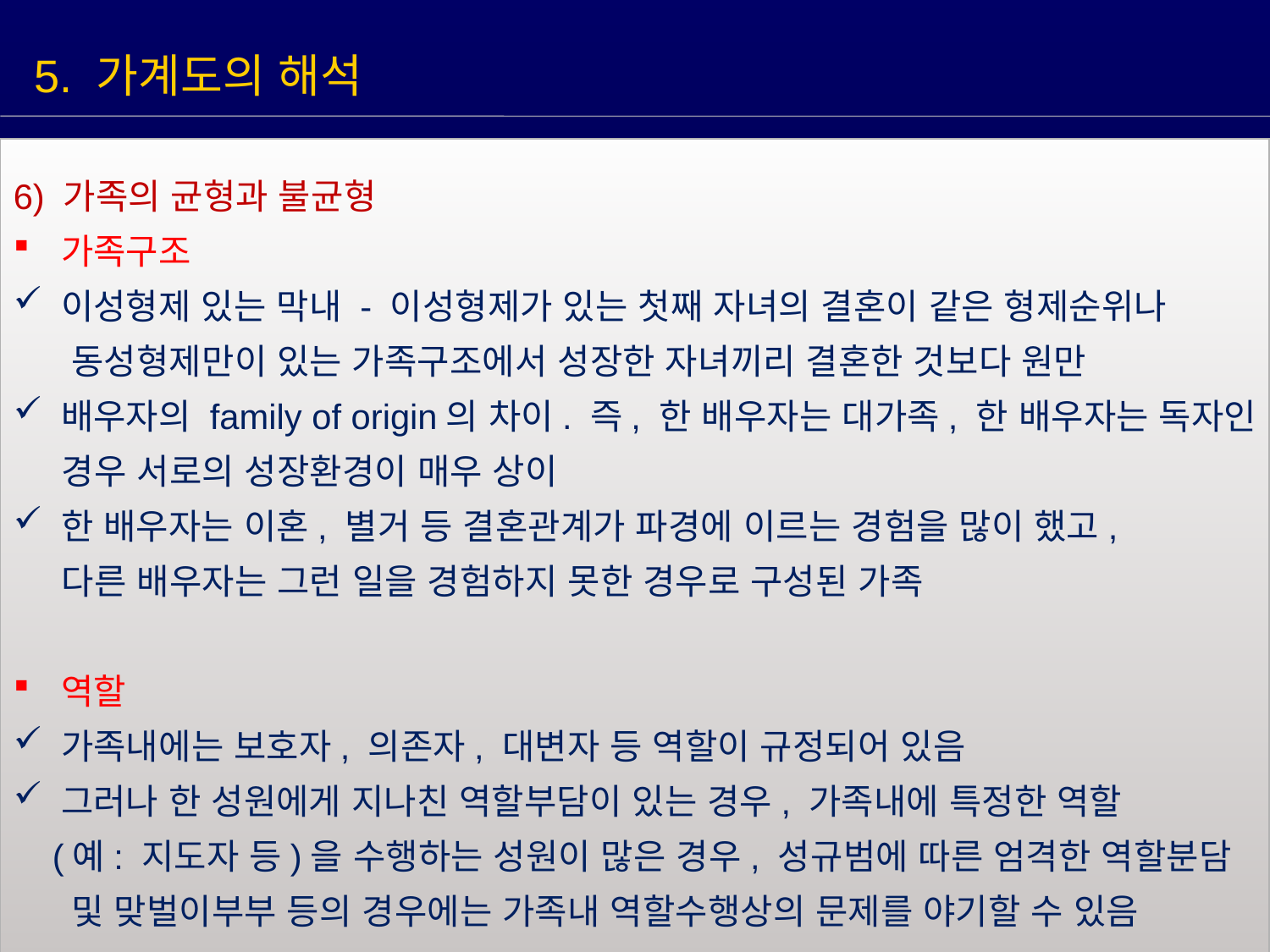

5. 가계도의 해석

6) 가족의 균형과 불균형
가족구조
이성형제 있는 막내 - 이성형제가 있는 첫째 자녀의 결혼이 같은 형제순위나
     동성형제만이 있는 가족구조에서 성장한 자녀끼리 결혼한 것보다 원만
배우자의 family of origin의 차이. 즉, 한 배우자는 대가족, 한 배우자는 독자인
    경우 서로의 성장환경이 매우 상이
한 배우자는 이혼, 별거 등 결혼관계가 파경에 이르는 경험을 많이 했고,
    다른 배우자는 그런 일을 경험하지 못한 경우로 구성된 가족

역할
가족내에는 보호자, 의존자, 대변자 등 역할이 규정되어 있음
그러나 한 성원에게 지나친 역할부담이 있는 경우, 가족내에 특정한 역할
    (예: 지도자 등)을 수행하는 성원이 많은 경우, 성규범에 따른 엄격한 역할분담
     및 맞벌이부부 등의 경우에는 가족내 역할수행상의 문제를 야기할 수 있음